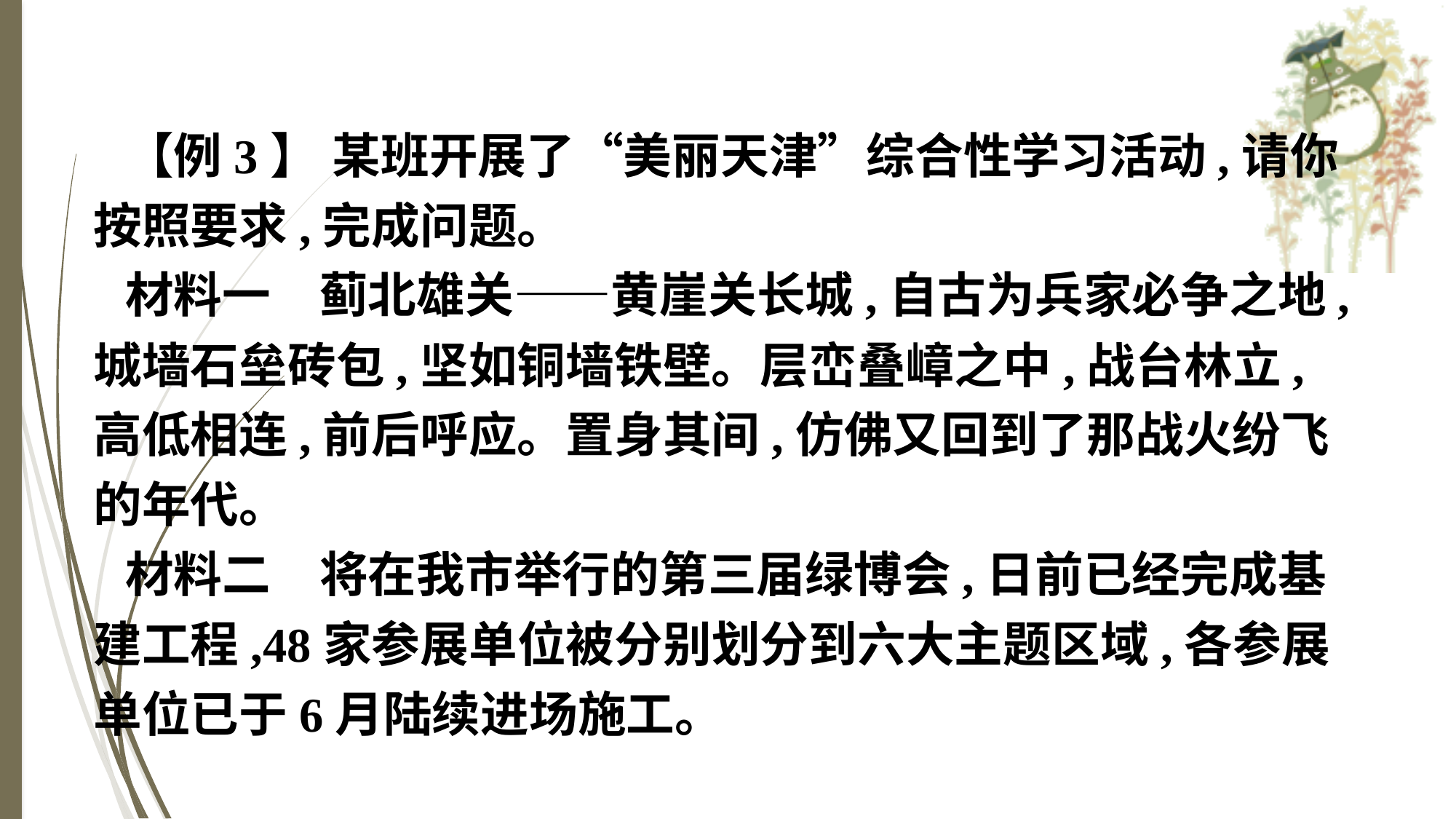

【例3】 某班开展了“美丽天津”综合性学习活动,请你按照要求,完成问题。
材料一　蓟北雄关——黄崖关长城,自古为兵家必争之地,城墙石垒砖包,坚如铜墙铁壁。层峦叠嶂之中,战台林立,高低相连,前后呼应。置身其间,仿佛又回到了那战火纷飞的年代。
材料二　将在我市举行的第三届绿博会,日前已经完成基建工程,48家参展单位被分别划分到六大主题区域,各参展单位已于6月陆续进场施工。